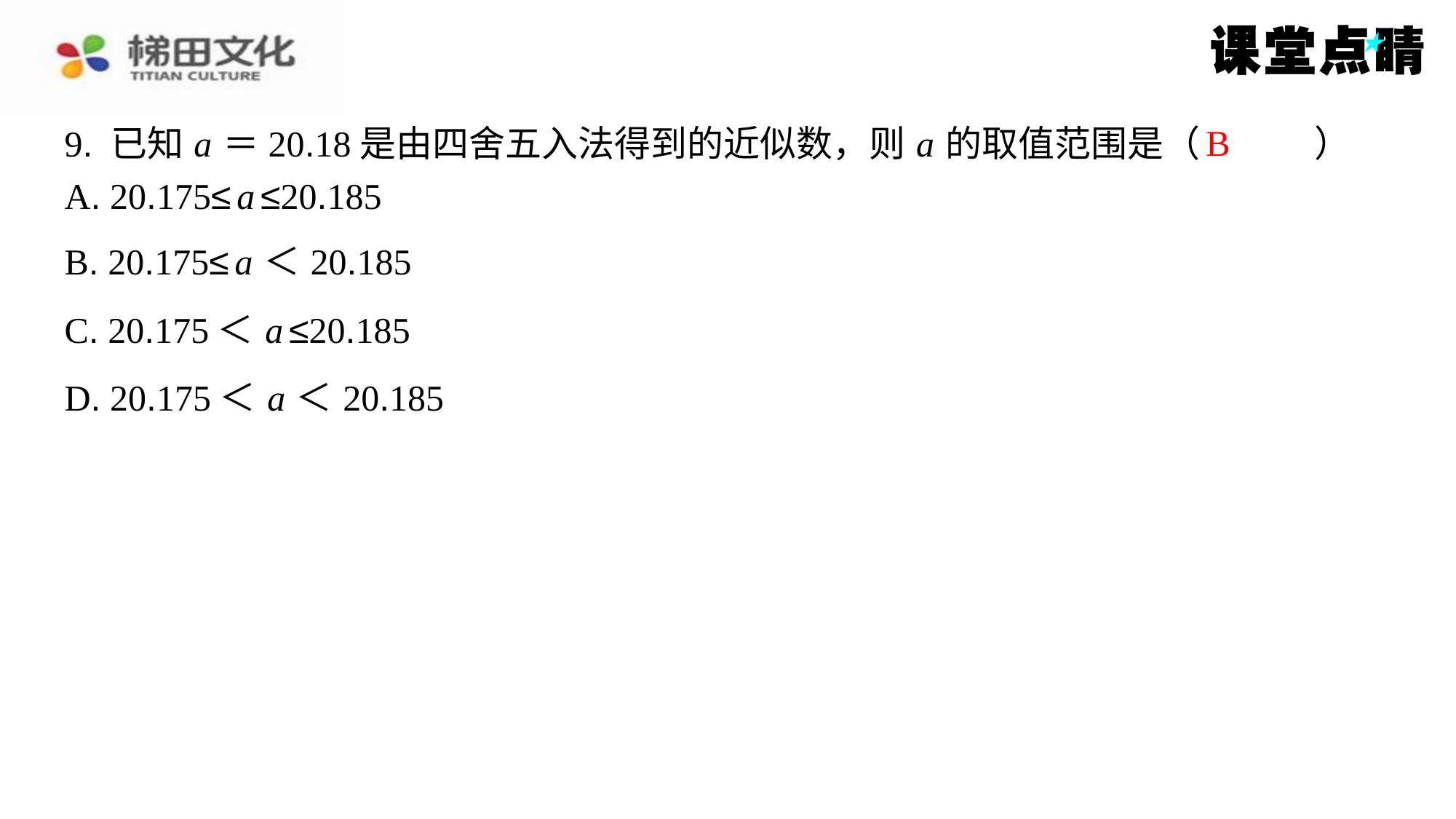

B
9. 已知 a ＝20.18是由四舍五入法得到的近似数，则 a 的取值范围是（　B　）
| A. 20.175≤ a ≤20.185 |
| --- |
| B. 20.175≤ a ＜20.185 |
| C. 20.175＜ a ≤20.185 |
| D. 20.175＜ a ＜20.185 |